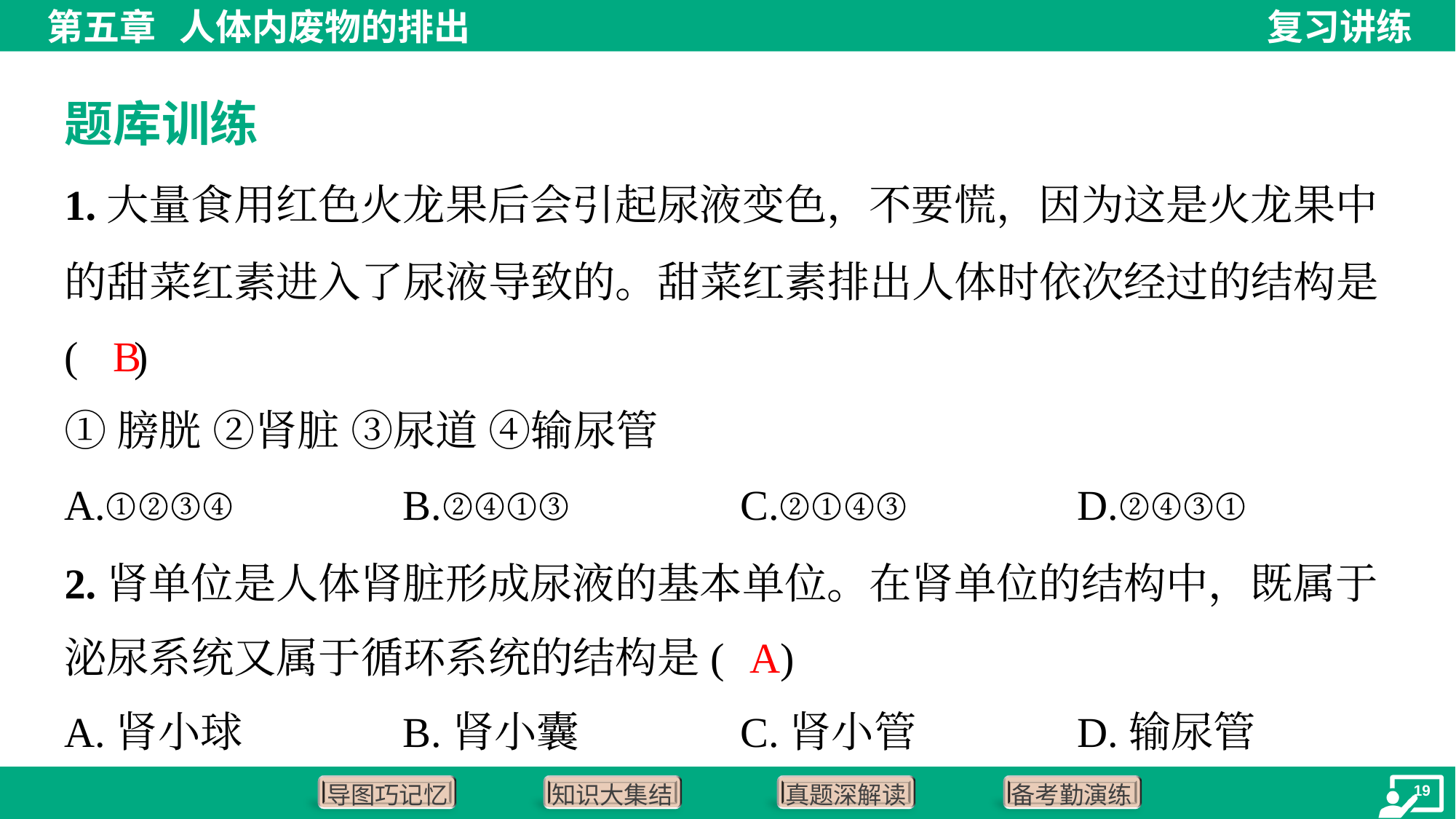

题库训练
1.大量食用红色火龙果后会引起尿液变色，不要慌，因为这是火龙果中
的甜菜红素进入了尿液导致的。甜菜红素排出人体时依次经过的结构是
(     )
B
①膀胱 ②肾脏 ③尿道 ④输尿管
A.①②③④	B.②④①③	C.②①④③	D.②④③①
2.肾单位是人体肾脏形成尿液的基本单位。在肾单位的结构中，既属于
泌尿系统又属于循环系统的结构是(     )
A
A.肾小球	B.肾小囊	C.肾小管	D.输尿管